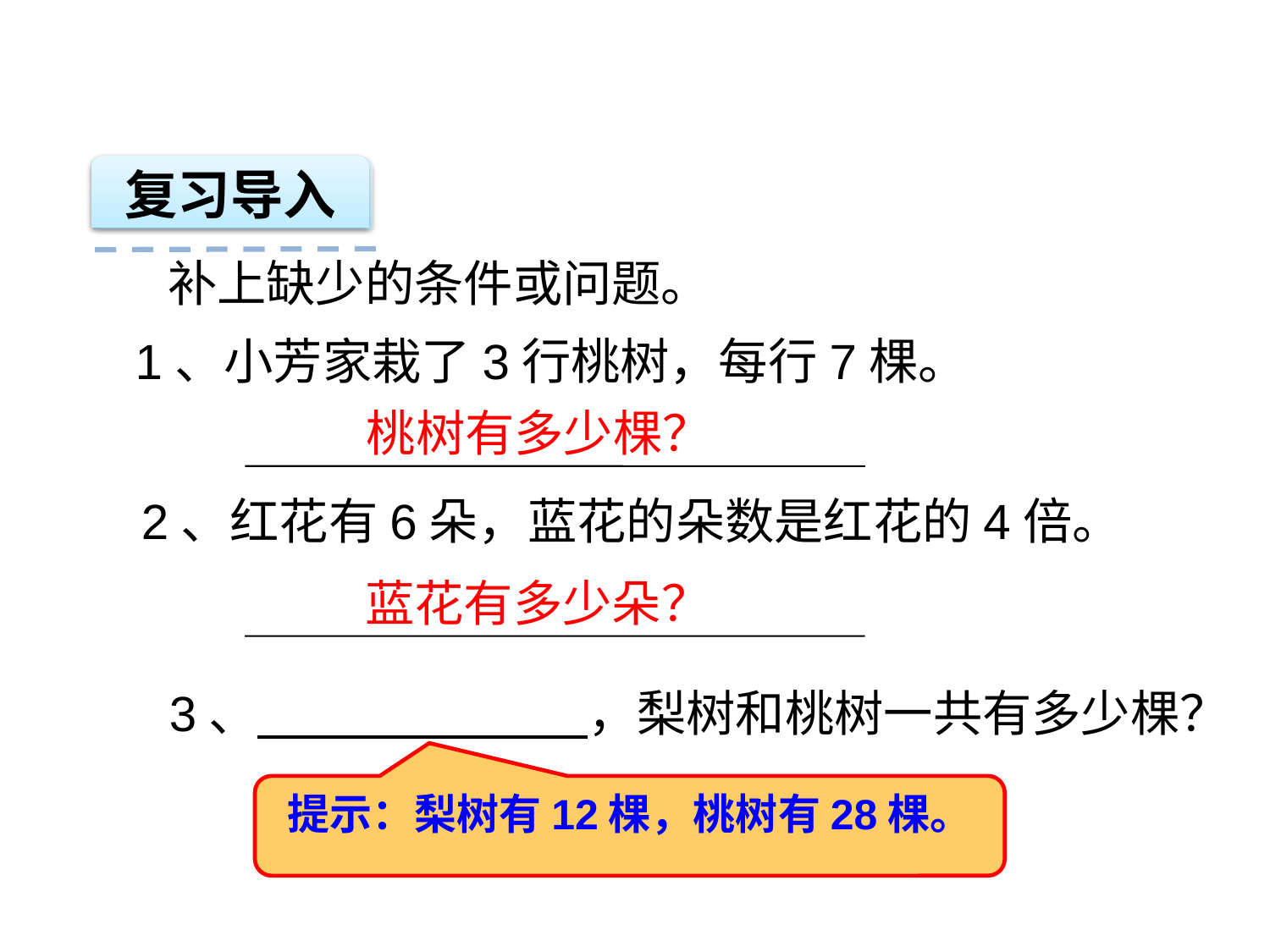

复习导入

补上缺少的条件或问题。
1、小芳家栽了3行桃树，每行7棵。
桃树有多少棵？

2、红花有6朵，蓝花的朵数是红花的4倍。
蓝花有多少朵？

3、                              ，梨树和桃树一共有多少棵？
提示：梨树有12棵，桃树有28棵。